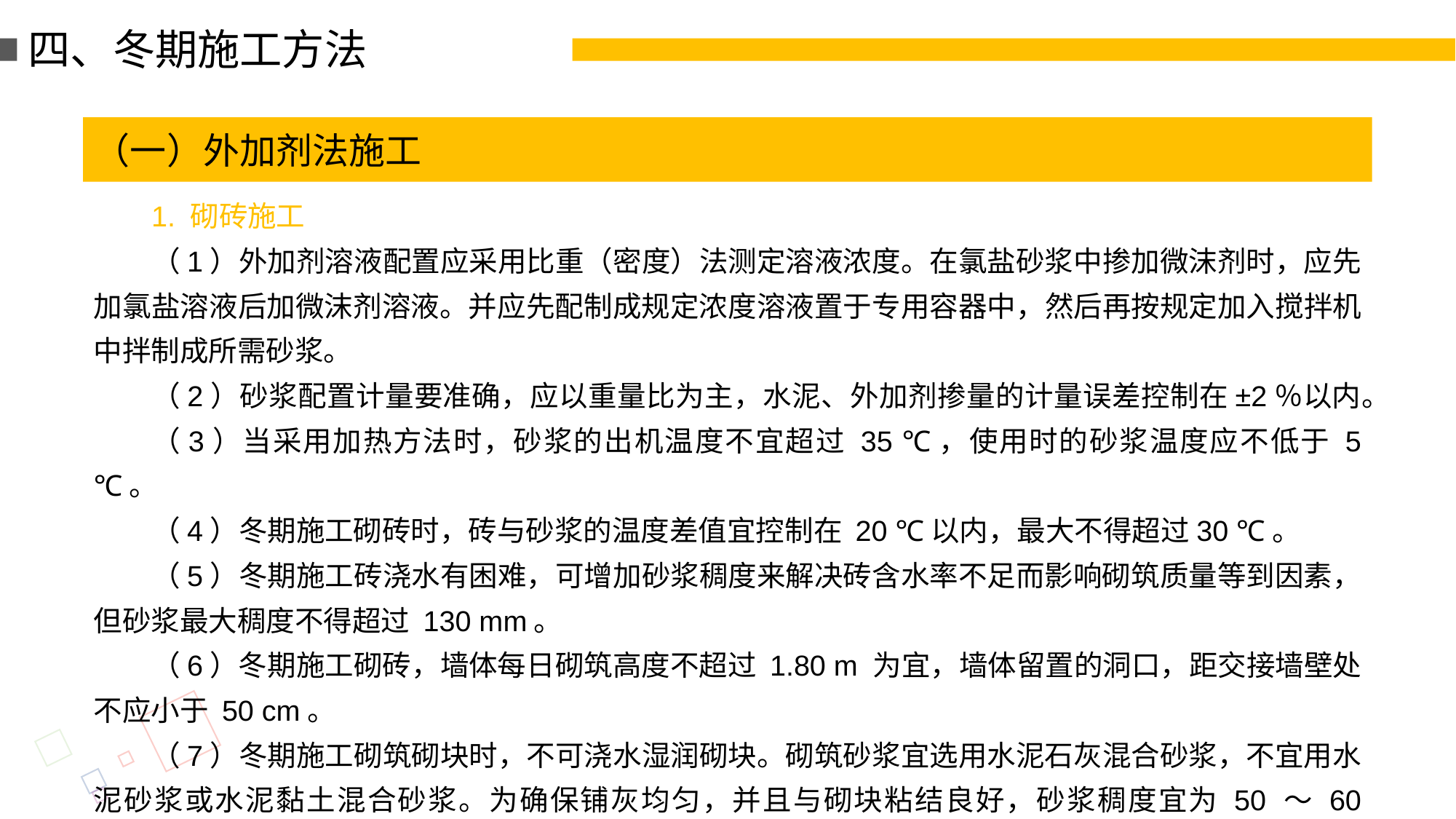

四、冬期施工方法
（一）外加剂法施工
1. 砌砖施工
（1）外加剂溶液配置应采用比重（密度）法测定溶液浓度。在氯盐砂浆中掺加微沫剂时，应先加氯盐溶液后加微沫剂溶液。并应先配制成规定浓度溶液置于专用容器中，然后再按规定加入搅拌机中拌制成所需砂浆。
（2）砂浆配置计量要准确，应以重量比为主，水泥、外加剂掺量的计量误差控制在±2％以内。
（3）当采用加热方法时，砂浆的出机温度不宜超过 35 ℃，使用时的砂浆温度应不低于 5 ℃。
（4）冬期施工砌砖时，砖与砂浆的温度差值宜控制在 20 ℃以内，最大不得超过30 ℃。
（5）冬期施工砖浇水有困难，可增加砂浆稠度来解决砖含水率不足而影响砌筑质量等到因素，但砂浆最大稠度不得超过 130 mm。
（6）冬期施工砌砖，墙体每日砌筑高度不超过 1.80 m 为宜，墙体留置的洞口，距交接墙壁处不应小于 50 cm。
（7）冬期施工砌筑砌块时，不可浇水湿润砌块。砌筑砂浆宜选用水泥石灰混合砂浆，不宜用水泥砂浆或水泥黏土混合砂浆。为确保铺灰均匀，并且与砌块粘结良好，砂浆稠度宜为 50 ～ 60 mm。